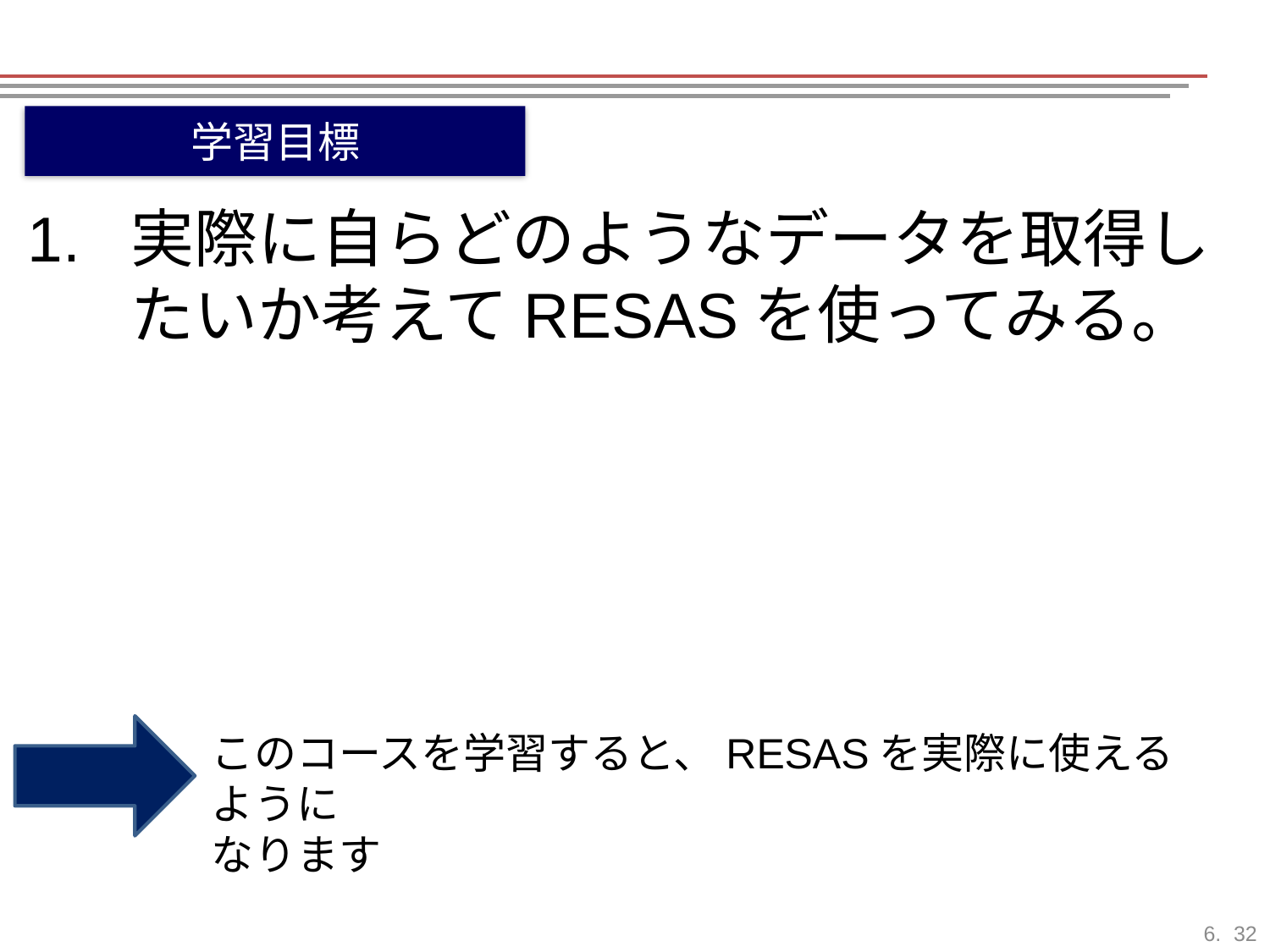

学習目標
実際に自らどのようなデータを取得したいか考えてRESASを使ってみる。

このコースを学習すると、RESASを実際に使えるように
なります
32